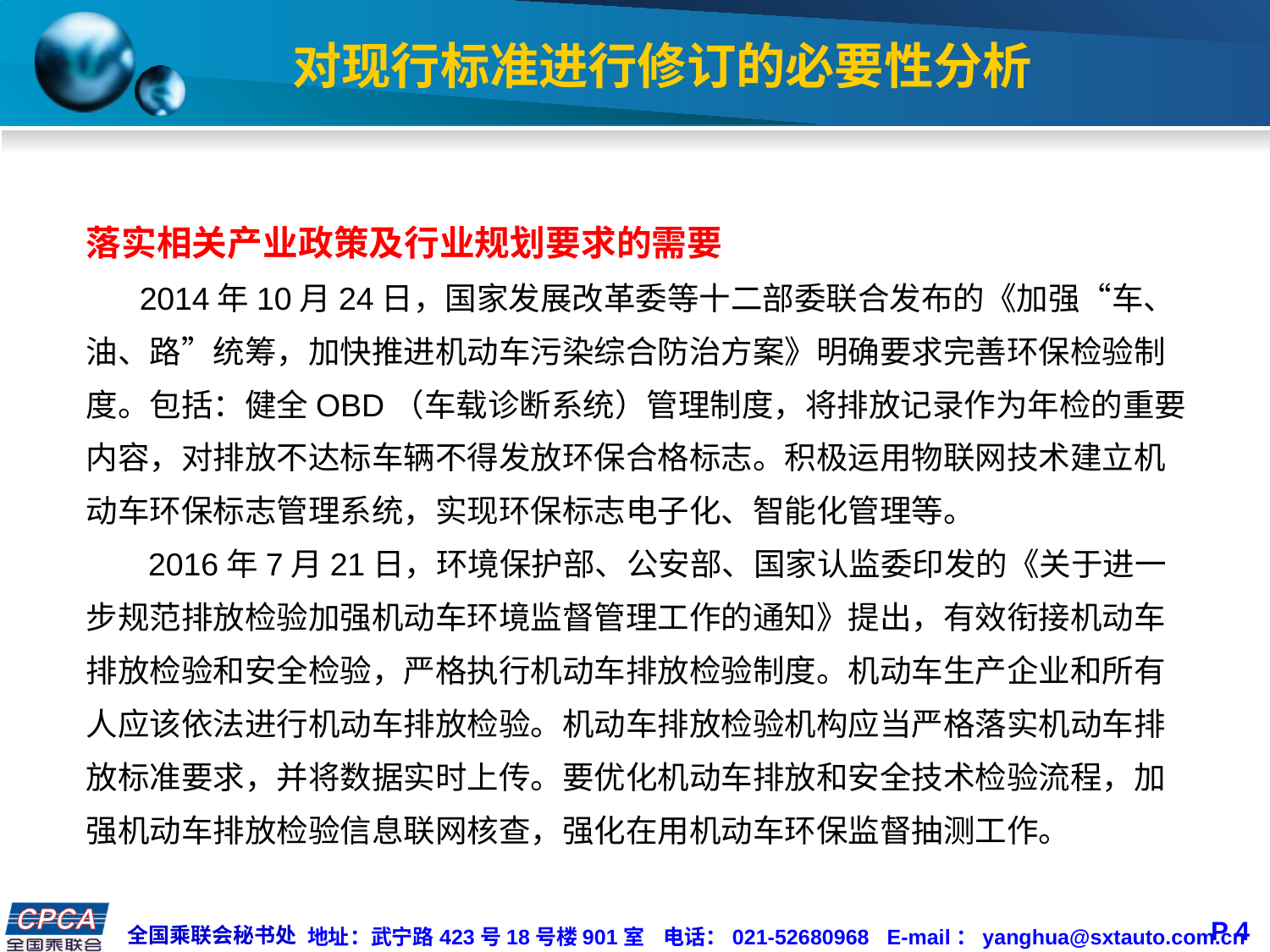

# 对现行标准进行修订的必要性分析
落实相关产业政策及行业规划要求的需要
      2014年10月24日，国家发展改革委等十二部委联合发布的《加强“车、油、路”统筹，加快推进机动车污染综合防治方案》明确要求完善环保检验制度。包括：健全OBD（车载诊断系统）管理制度，将排放记录作为年检的重要内容，对排放不达标车辆不得发放环保合格标志。积极运用物联网技术建立机动车环保标志管理系统，实现环保标志电子化、智能化管理等。
       2016年7月21日，环境保护部、公安部、国家认监委印发的《关于进一步规范排放检验加强机动车环境监督管理工作的通知》提出，有效衔接机动车排放检验和安全检验，严格执行机动车排放检验制度。机动车生产企业和所有人应该依法进行机动车排放检验。机动车排放检验机构应当严格落实机动车排放标准要求，并将数据实时上传。要优化机动车排放和安全技术检验流程，加强机动车排放检验信息联网核查，强化在用机动车环保监督抽测工作。